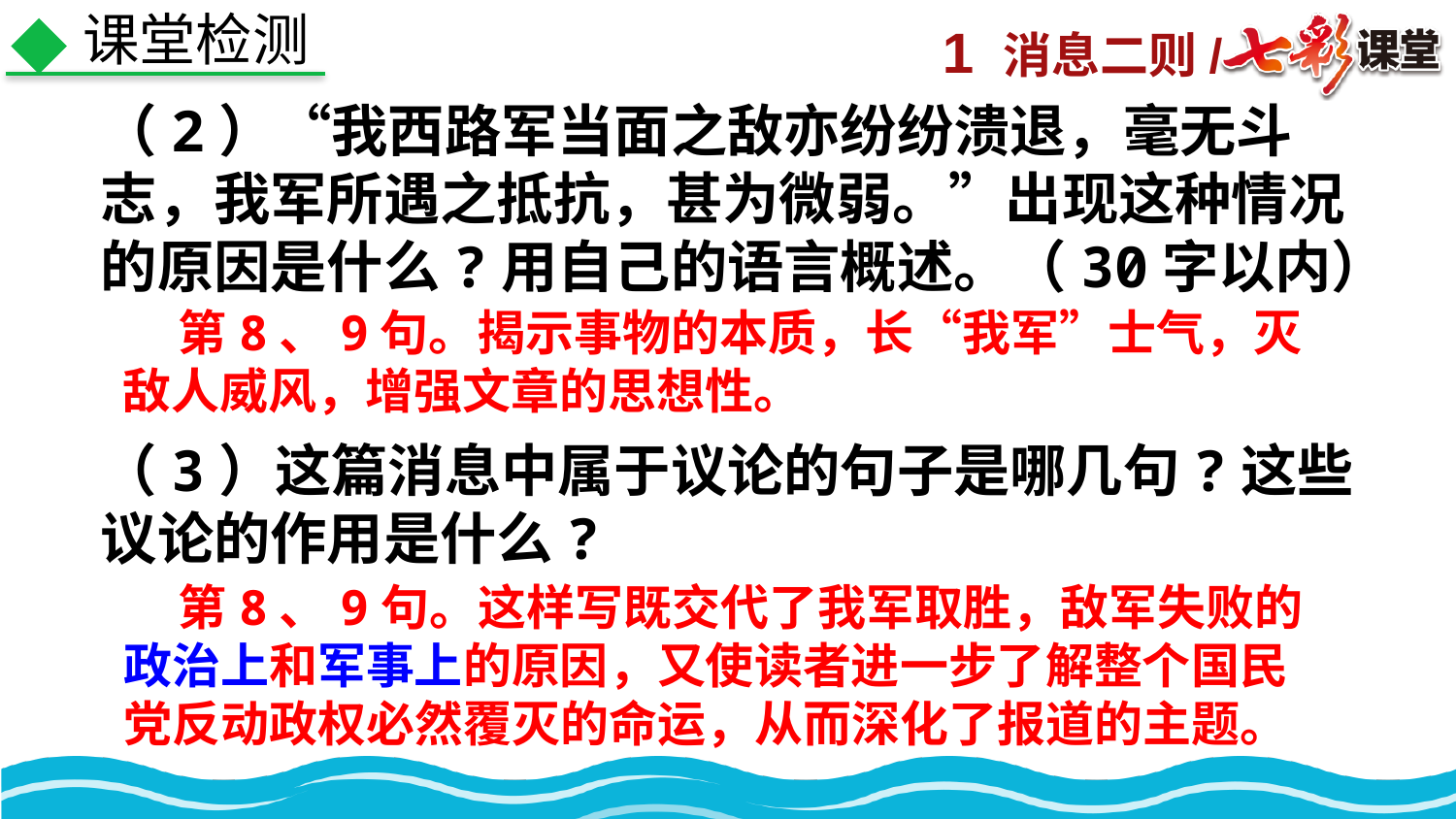

课堂检测

（2）“我西路军当面之敌亦纷纷溃退，毫无斗志，我军所遇之抵抗，甚为微弱。”出现这种情况的原因是什么?用自己的语言概述。（30字以内）

（3）这篇消息中属于议论的句子是哪几句?这些议论的作用是什么?
    第8、9句。揭示事物的本质，长“我军”士气，灭敌人威风，增强文章的思想性。
    第8、9句。这样写既交代了我军取胜，敌军失败的政治上和军事上的原因，又使读者进一步了解整个国民党反动政权必然覆灭的命运，从而深化了报道的主题。